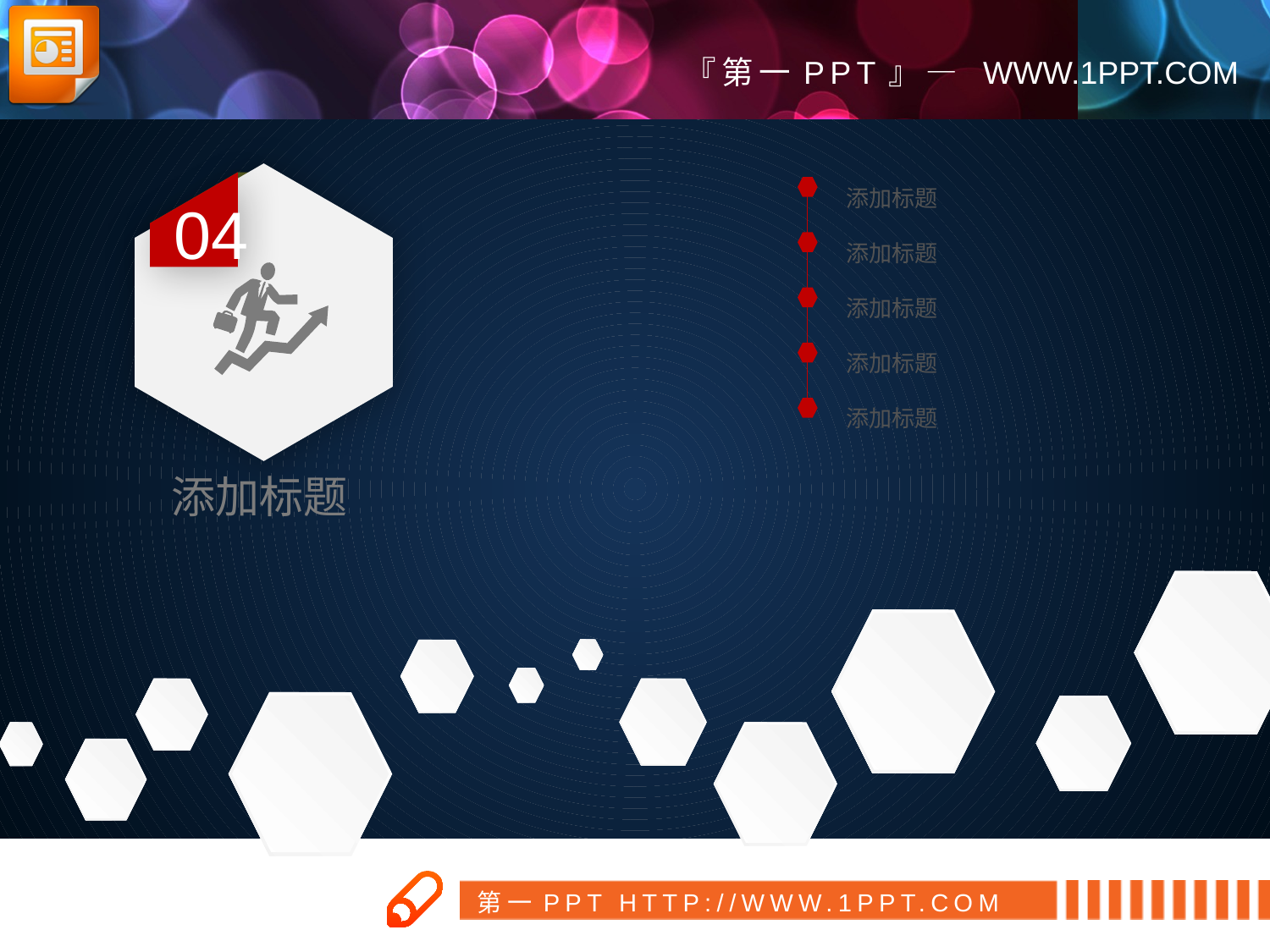

添加标题
添加标题
添加标题
添加标题
添加标题

04

添加标题